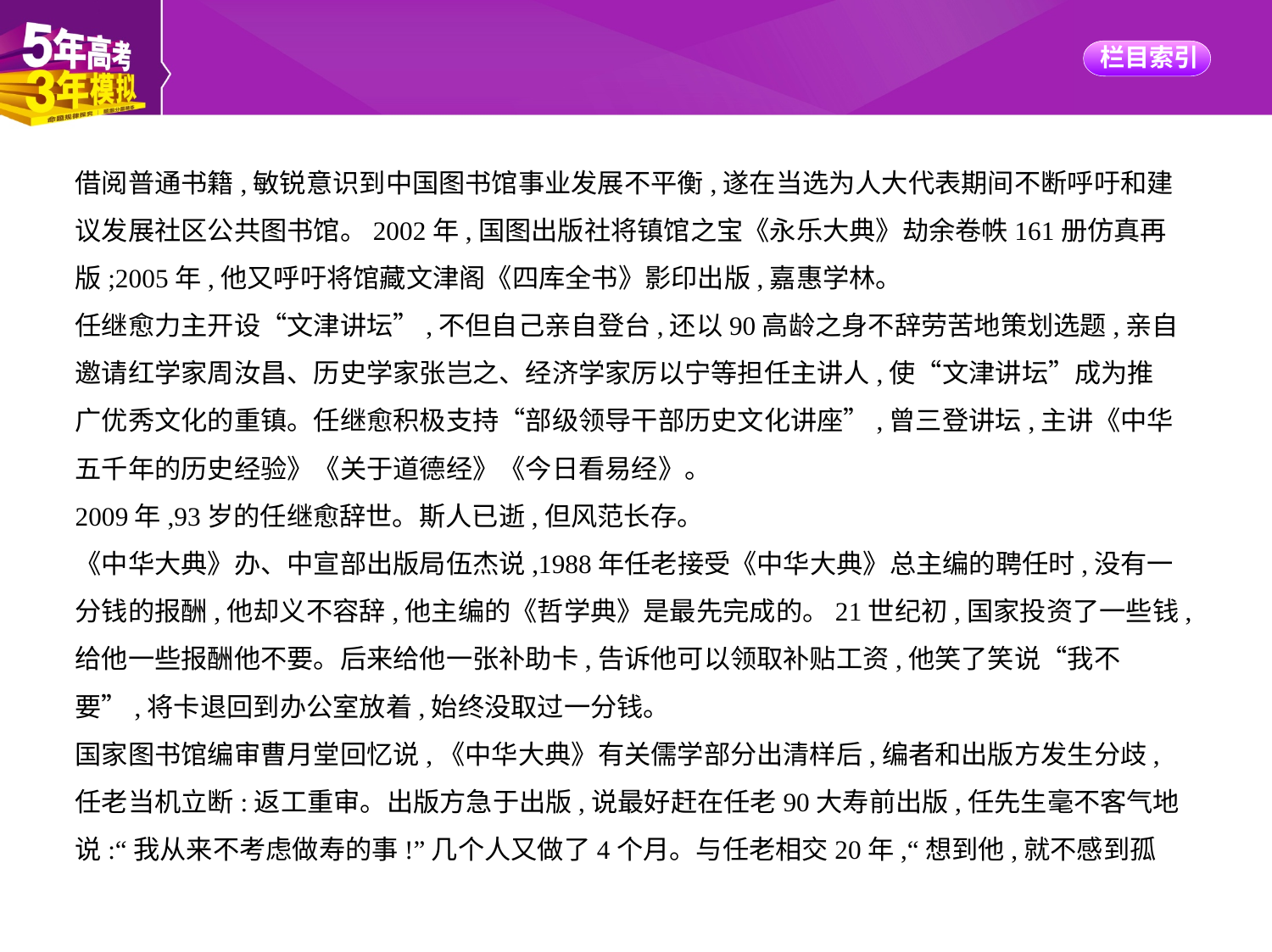

借阅普通书籍,敏锐意识到中国图书馆事业发展不平衡,遂在当选为人大代表期间不断呼吁和建
议发展社区公共图书馆。2002年,国图出版社将镇馆之宝《永乐大典》劫余卷帙161册仿真再
版;2005年,他又呼吁将馆藏文津阁《四库全书》影印出版,嘉惠学林。
任继愈力主开设“文津讲坛”,不但自己亲自登台,还以90高龄之身不辞劳苦地策划选题,亲自
邀请红学家周汝昌、历史学家张岂之、经济学家厉以宁等担任主讲人,使“文津讲坛”成为推
广优秀文化的重镇。任继愈积极支持“部级领导干部历史文化讲座”,曾三登讲坛,主讲《中华
五千年的历史经验》《关于道德经》《今日看易经》。
2009年,93岁的任继愈辞世。斯人已逝,但风范长存。
《中华大典》办、中宣部出版局伍杰说,1988年任老接受《中华大典》总主编的聘任时,没有一
分钱的报酬,他却义不容辞,他主编的《哲学典》是最先完成的。21世纪初,国家投资了一些钱,
给他一些报酬他不要。后来给他一张补助卡,告诉他可以领取补贴工资,他笑了笑说“我不
要”,将卡退回到办公室放着,始终没取过一分钱。
国家图书馆编审曹月堂回忆说,《中华大典》有关儒学部分出清样后,编者和出版方发生分歧,
任老当机立断:返工重审。出版方急于出版,说最好赶在任老90大寿前出版,任先生毫不客气地
说:“我从来不考虑做寿的事!”几个人又做了4个月。与任老相交20年,“想到他,就不感到孤